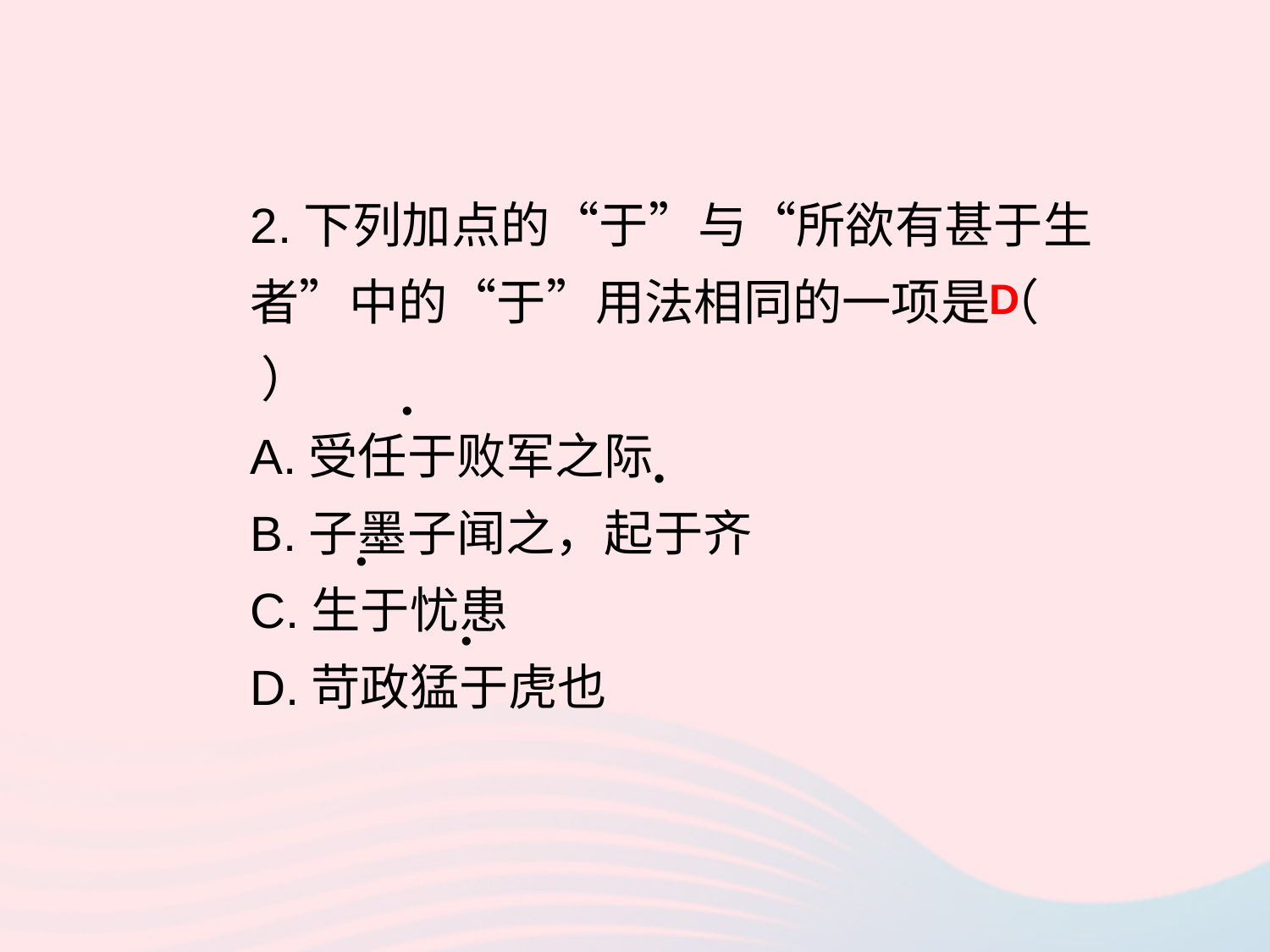

2.下列加点的“于”与“所欲有甚于生者”中的“于”用法相同的一项是（         ）
A.受任于败军之际
B.子墨子闻之，起于齐
C.生于忧患
D.苛政猛于虎也
D
•
•
•
•